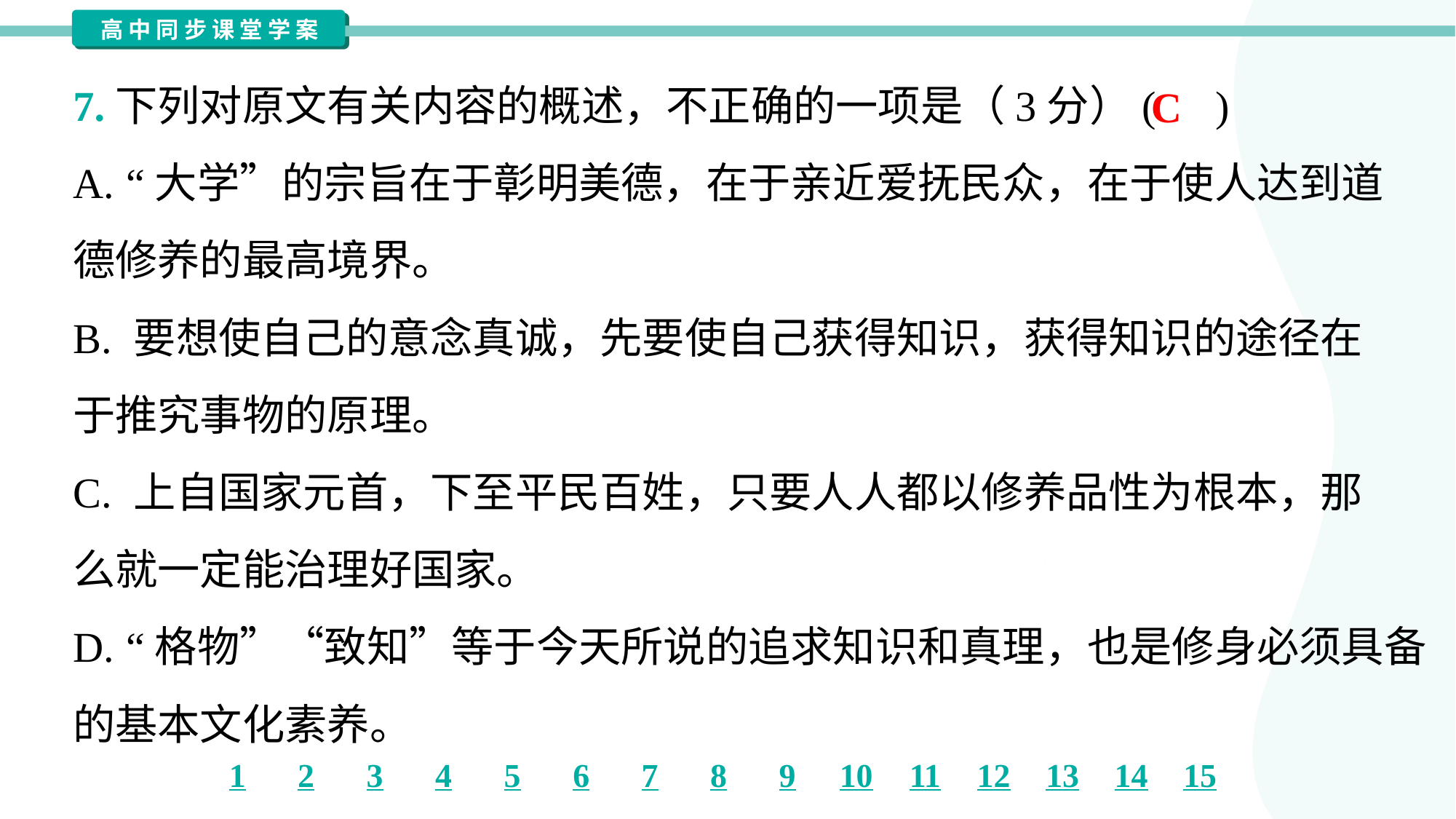

7.下列对原文有关内容的概述，不正确的一项是（3分）(     )
C
A. “大学”的宗旨在于彰明美德，在于亲近爱抚民众，在于使人达到道
德修养的最高境界。
B. 要想使自己的意念真诚，先要使自己获得知识，获得知识的途径在
于推究事物的原理。
C. 上自国家元首，下至平民百姓，只要人人都以修养品性为根本，那
么就一定能治理好国家。
D. “格物”“致知”等于今天所说的追求知识和真理，也是修身必须具备
的基本文化素养。